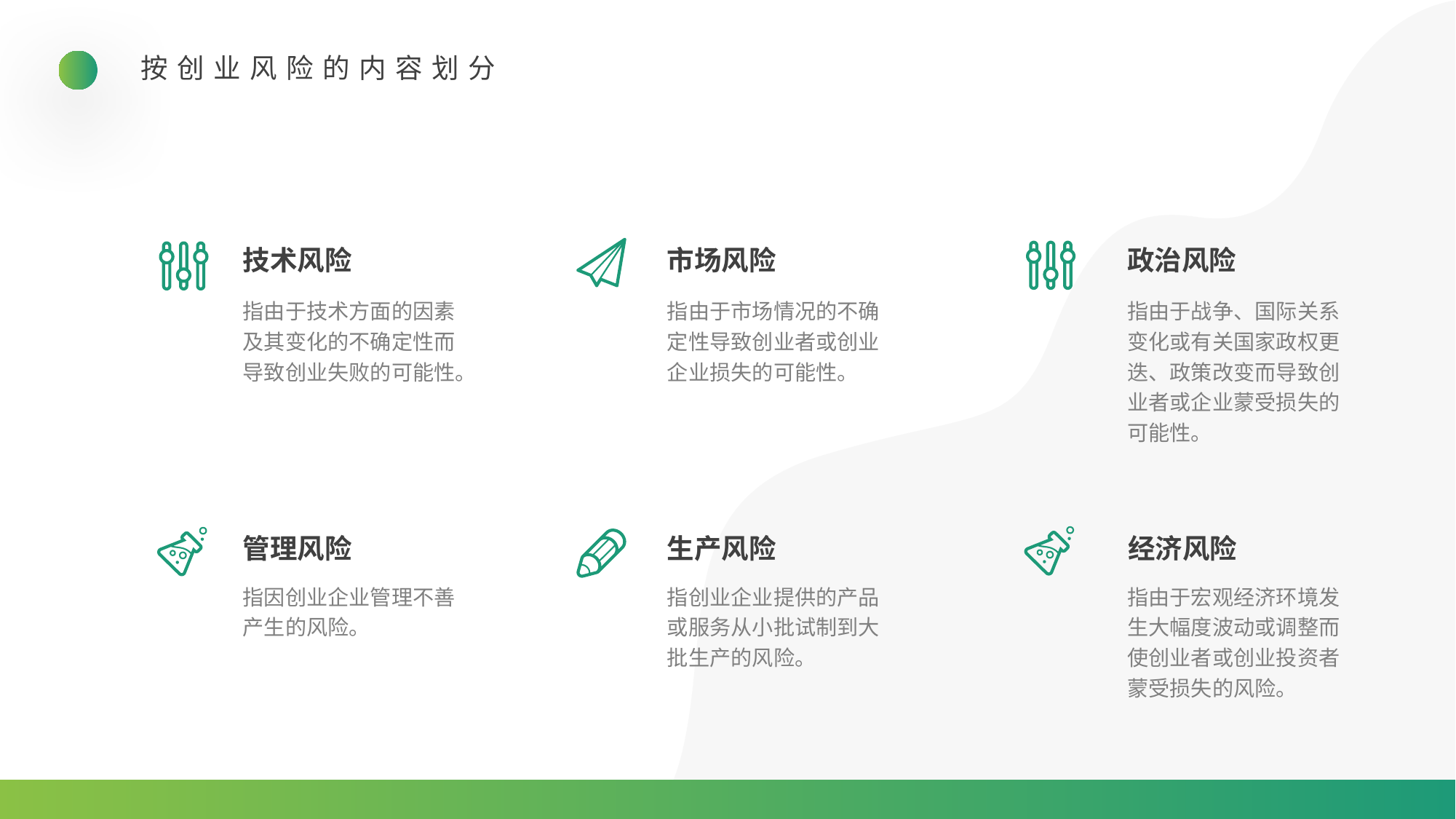

按创业风险的内容划分

技术风险
市场风险
政治风险

指由于技术方面的因素及其变化的不确定性而导致创业失败的可能性。
指由于市场情况的不确定性导致创业者或创业企业损失的可能性。
指由于战争、国际关系变化或有关国家政权更迭、政策改变而导致创业者或企业蒙受损失的可能性。
管理风险
生产风险
经济风险

指因创业企业管理不善产生的风险。
指创业企业提供的产品或服务从小批试制到大批生产的风险。
指由于宏观经济环境发生大幅度波动或调整而使创业者或创业投资者蒙受损失的风险。